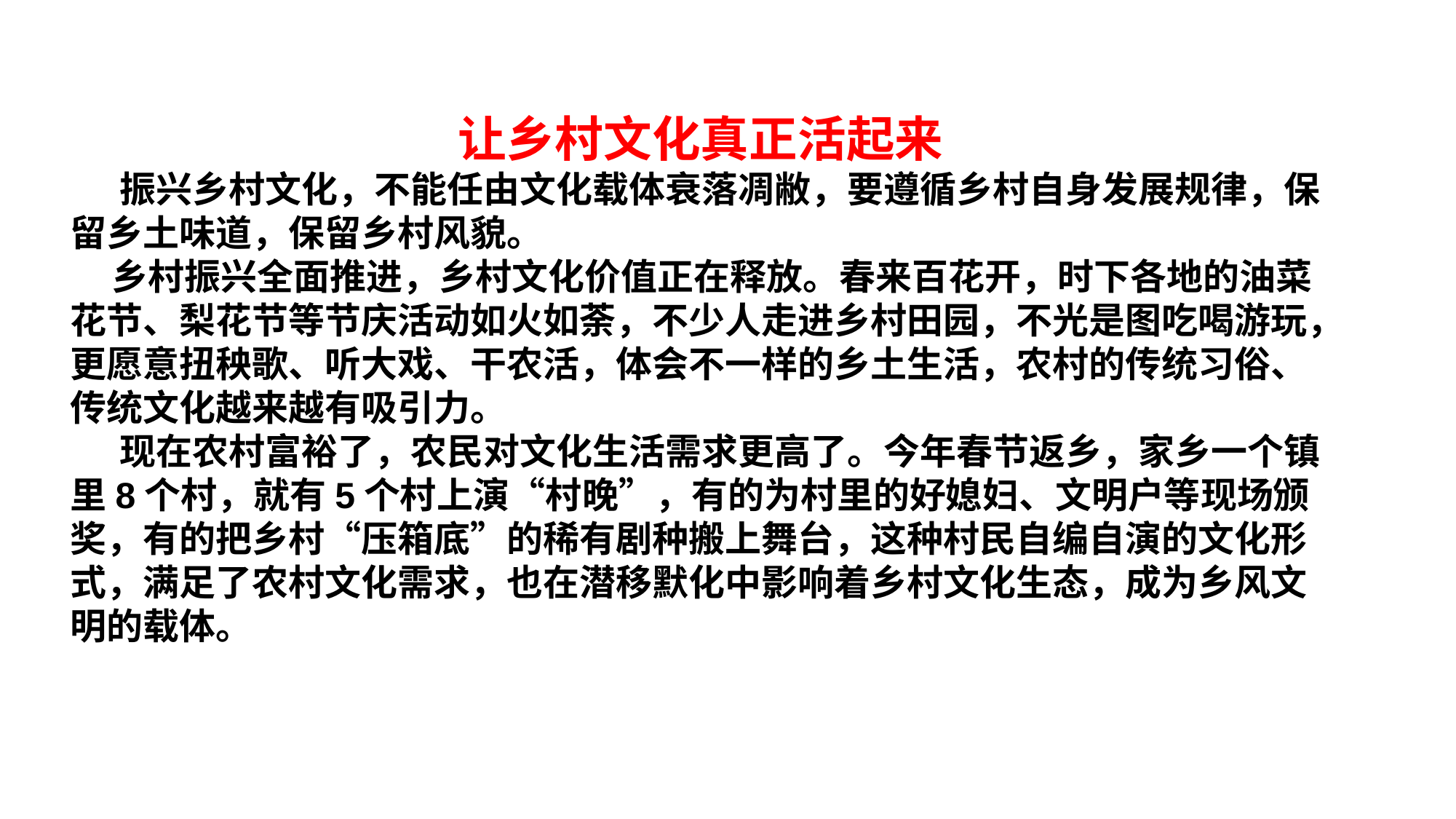

让乡村文化真正活起来
     振兴乡村文化，不能任由文化载体衰落凋敝，要遵循乡村自身发展规律，保留乡土味道，保留乡村风貌。
    乡村振兴全面推进，乡村文化价值正在释放。春来百花开，时下各地的油菜花节、梨花节等节庆活动如火如荼，不少人走进乡村田园，不光是图吃喝游玩，更愿意扭秧歌、听大戏、干农活，体会不一样的乡土生活，农村的传统习俗、传统文化越来越有吸引力。
     现在农村富裕了，农民对文化生活需求更高了。今年春节返乡，家乡一个镇里8个村，就有5个村上演“村晚”，有的为村里的好媳妇、文明户等现场颁奖，有的把乡村“压箱底”的稀有剧种搬上舞台，这种村民自编自演的文化形式，满足了农村文化需求，也在潜移默化中影响着乡村文化生态，成为乡风文明的载体。